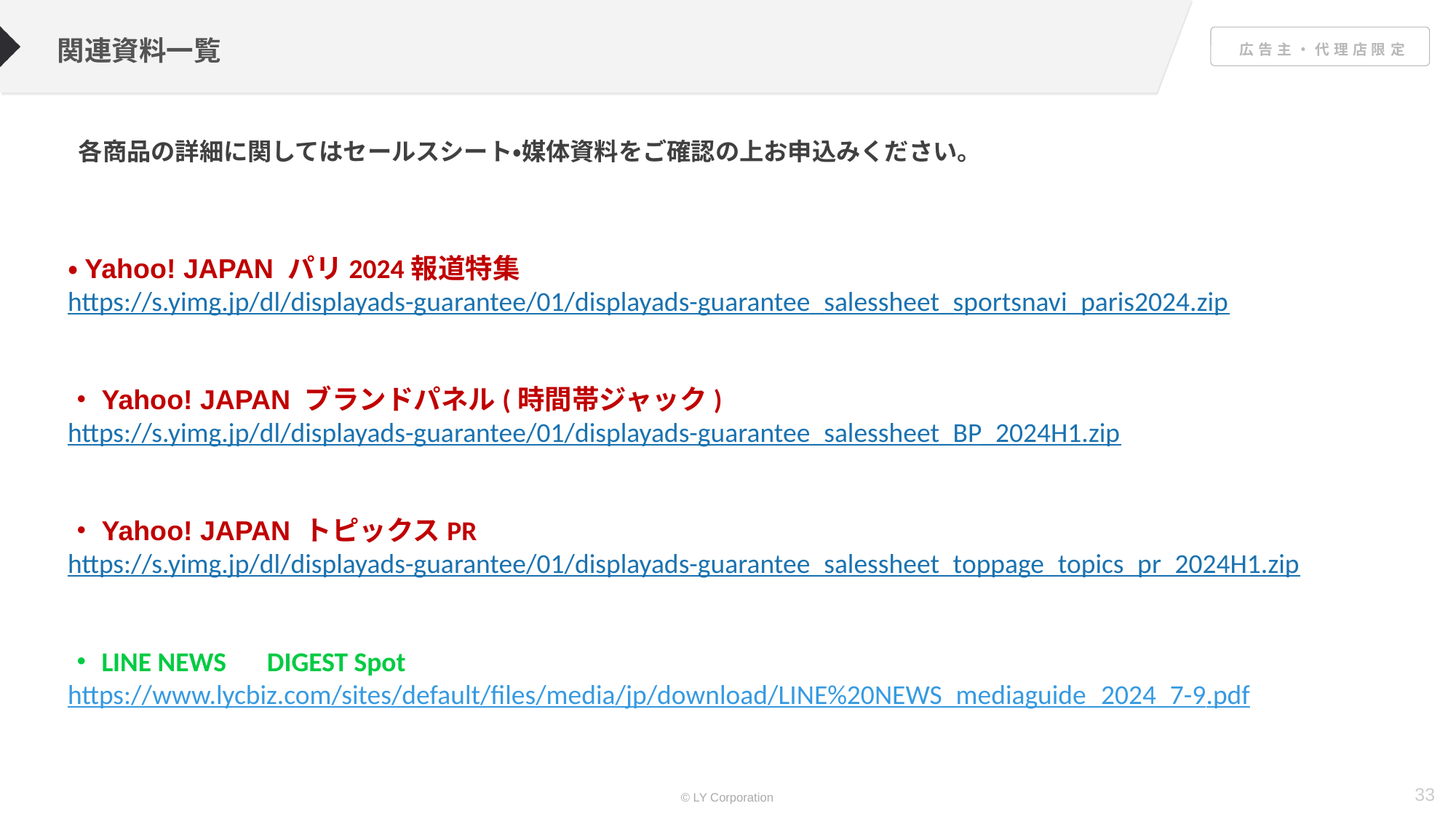

関連資料一覧
各商品の詳細に関してはセールスシート・媒体資料をご確認の上お申込みください。
・Yahoo! JAPAN パリ2024報道特集
https://s.yimg.jp/dl/displayads-guarantee/01/displayads-guarantee_salessheet_sportsnavi_paris2024.zip

・Yahoo! JAPAN ブランドパネル(時間帯ジャック)
https://s.yimg.jp/dl/displayads-guarantee/01/displayads-guarantee_salessheet_BP_2024H1.zip

・Yahoo! JAPAN トピックスPR
https://s.yimg.jp/dl/displayads-guarantee/01/displayads-guarantee_salessheet_toppage_topics_pr_2024H1.zip

・LINE NEWS　DIGEST Spot
https://www.lycbiz.com/sites/default/files/media/jp/download/LINE%20NEWS_mediaguide_2024_7-9.pdf